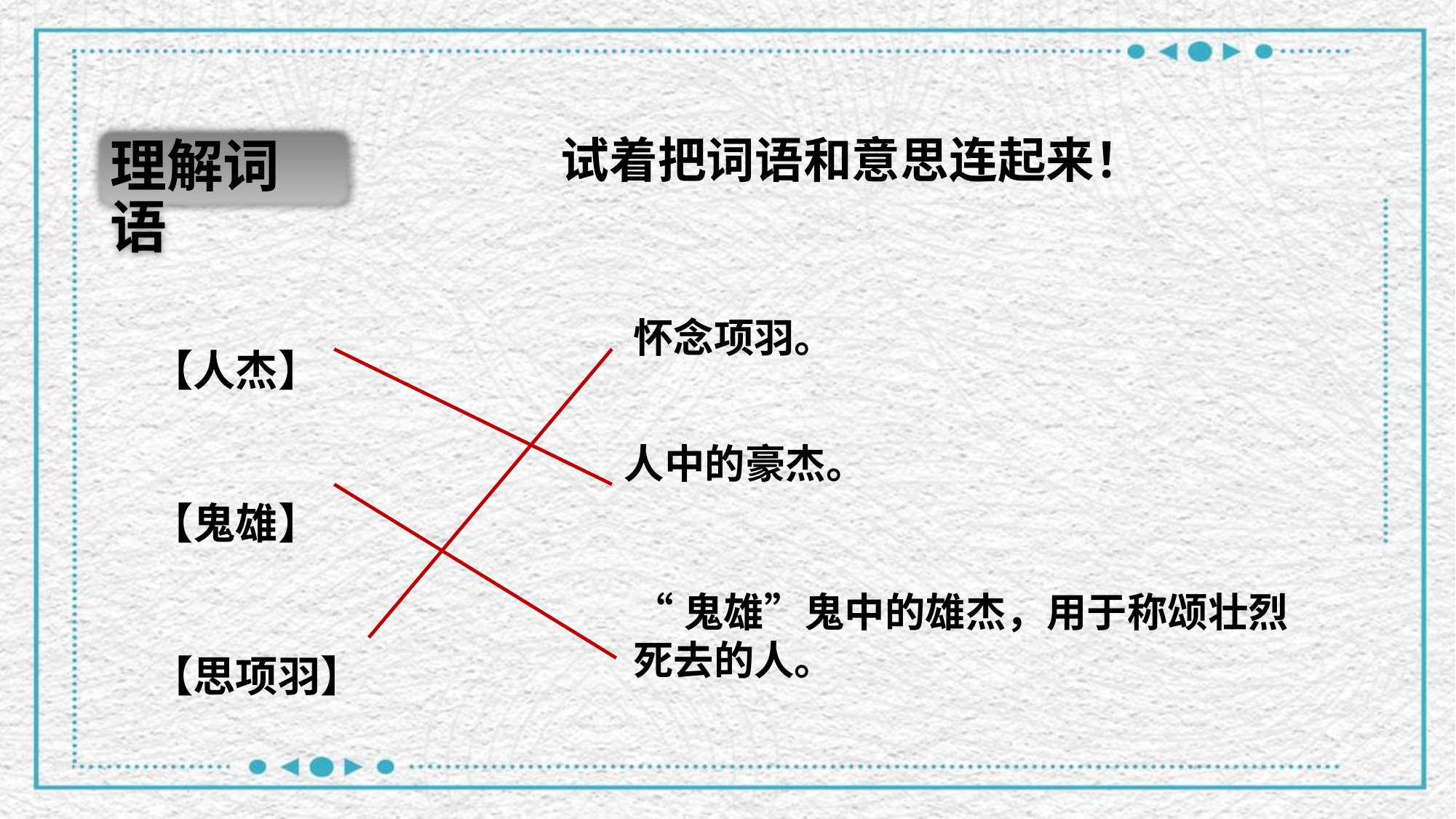

试着把词语和意思连起来！
理解词语

【人杰】
【鬼雄】
【思项羽】
怀念项羽。
人中的豪杰。
“鬼雄”鬼中的雄杰，用于称颂壮烈死去的人。